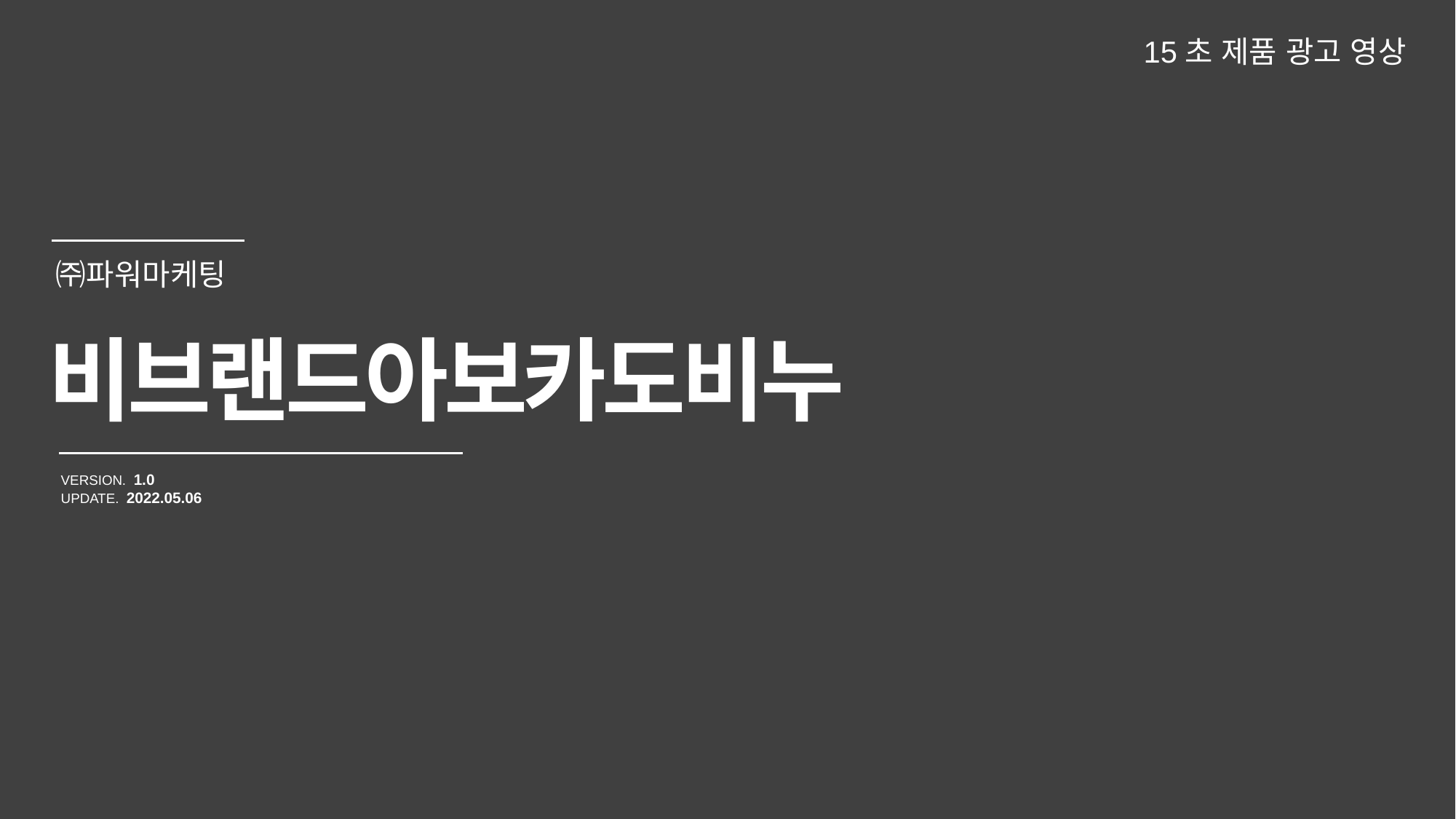

15초 제품 광고 영상
비브랜드아보카도비누
VERSION.  1.0
UPDATE.  2022.05.06

㈜파워마케팅